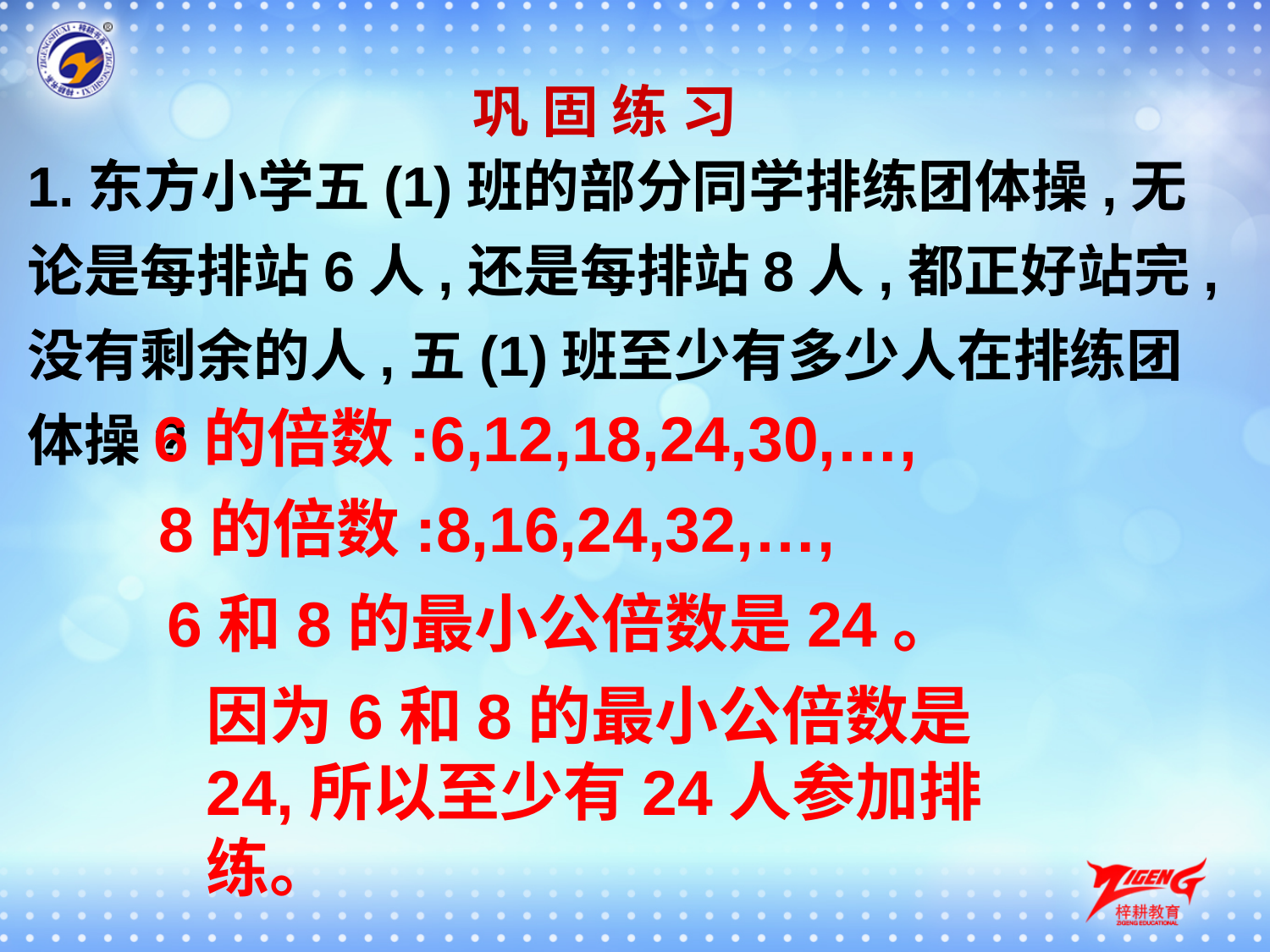

巩 固 练 习
1.东方小学五(1)班的部分同学排练团体操,无论是每排站6人,还是每排站8人,都正好站完,没有剩余的人,五(1)班至少有多少人在排练团体操?
6的倍数:6,12,18,24,30,…,
8的倍数:8,16,24,32,…,
6和8的最小公倍数是24。
因为6和8的最小公倍数是24,所以至少有24人参加排练。